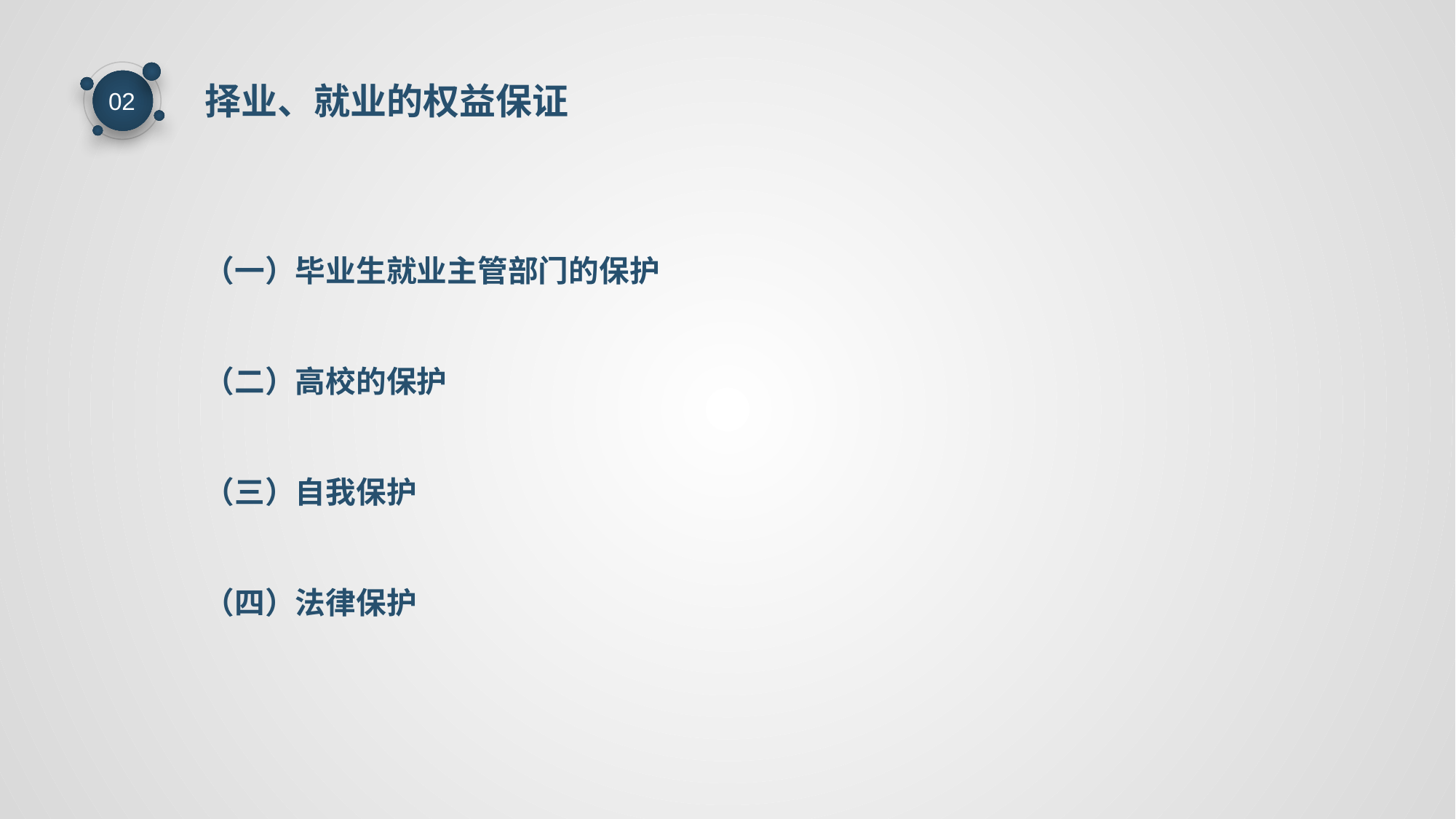

择业、就业的权益保证
02
（一）毕业生就业主管部门的保护

（二）高校的保护

（三）自我保护

（四）法律保护